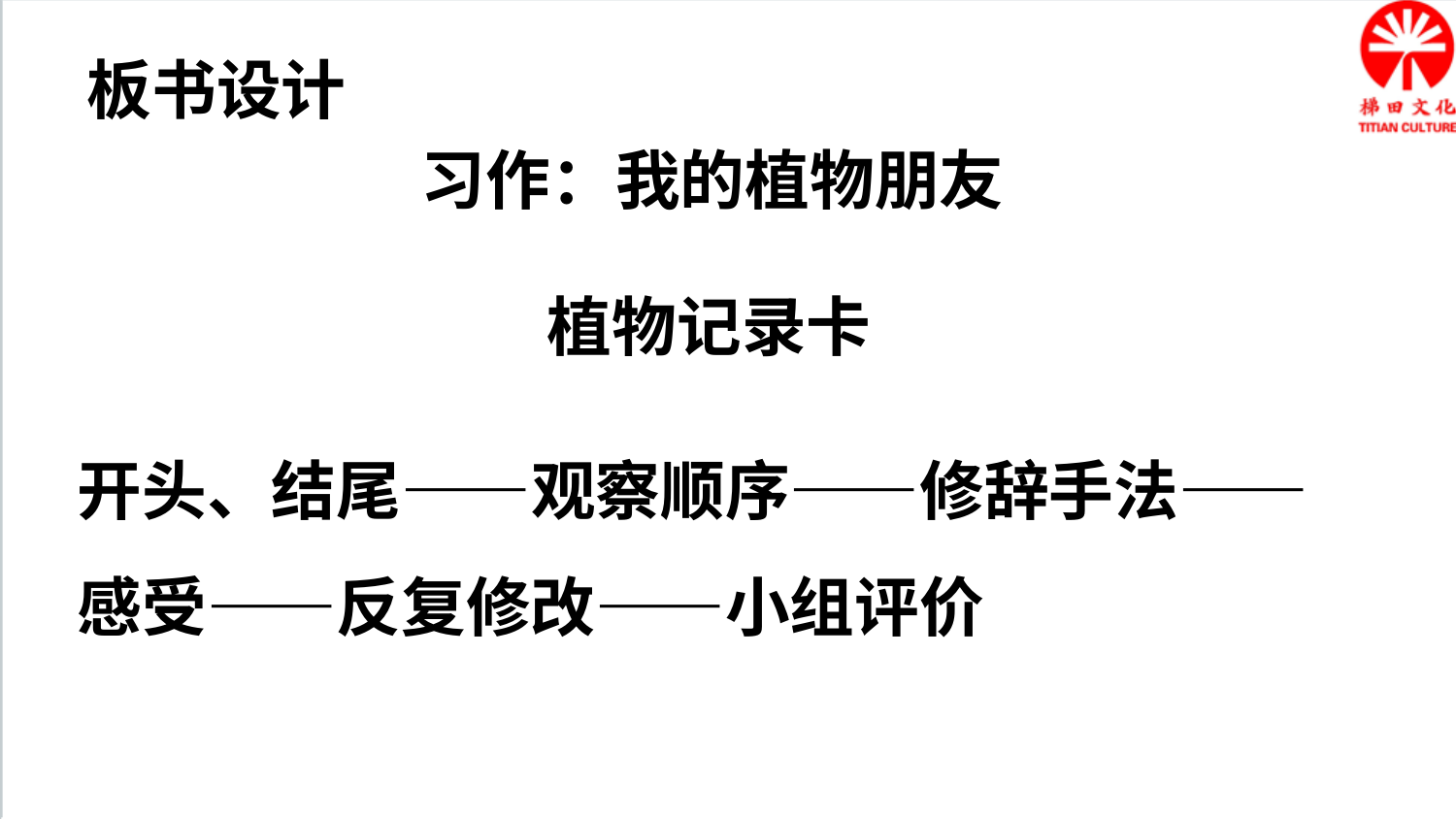

板书设计
习作：我的植物朋友
植物记录卡
开头、结尾——观察顺序——修辞手法——感受——反复修改——小组评价